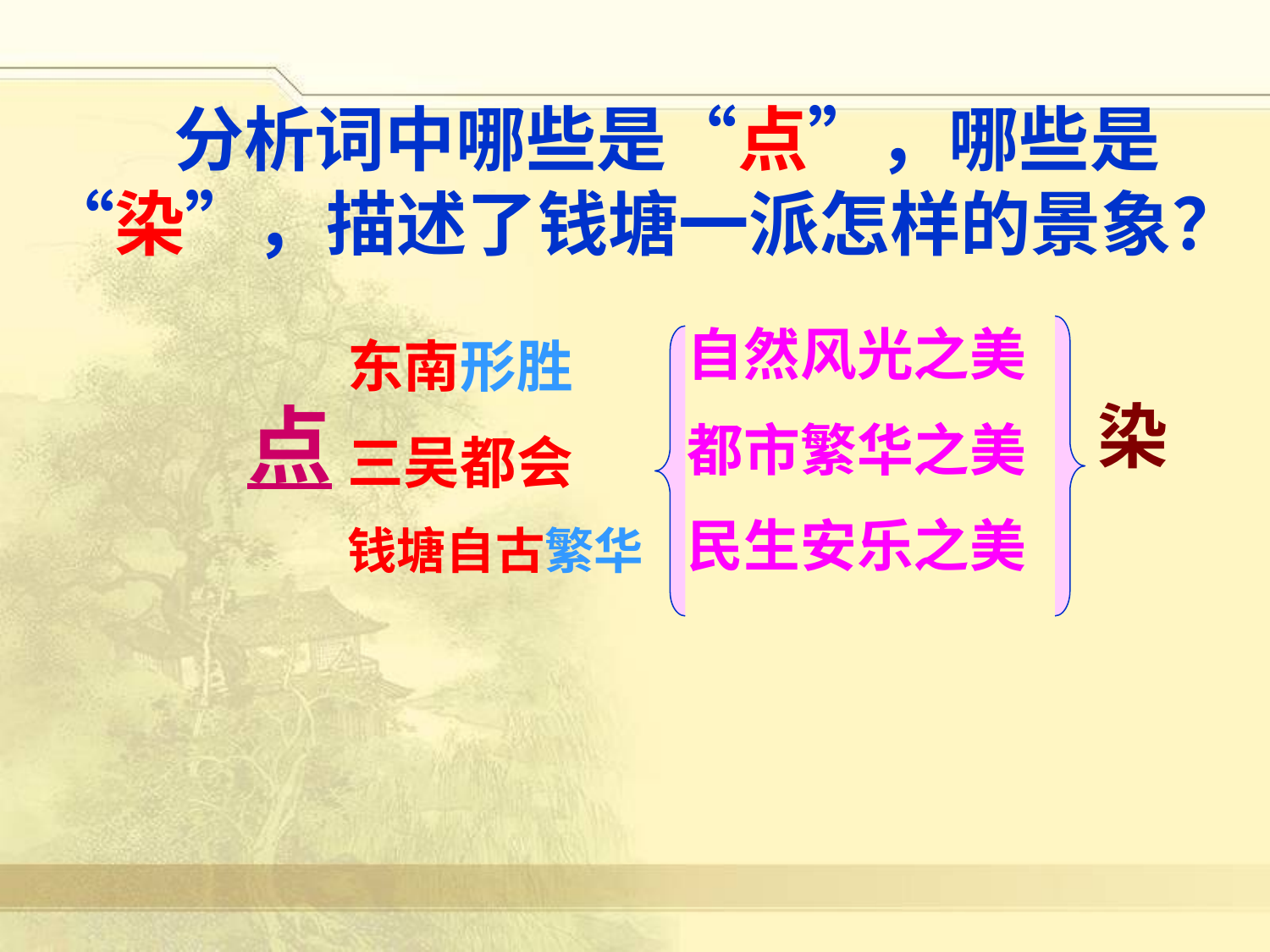

分析词中哪些是“点”，哪些是“染”，描述了钱塘一派怎样的景象？
自然风光之美
都市繁华之美
民生安乐之美

东南形胜
三吴都会
钱塘自古繁华

点
染